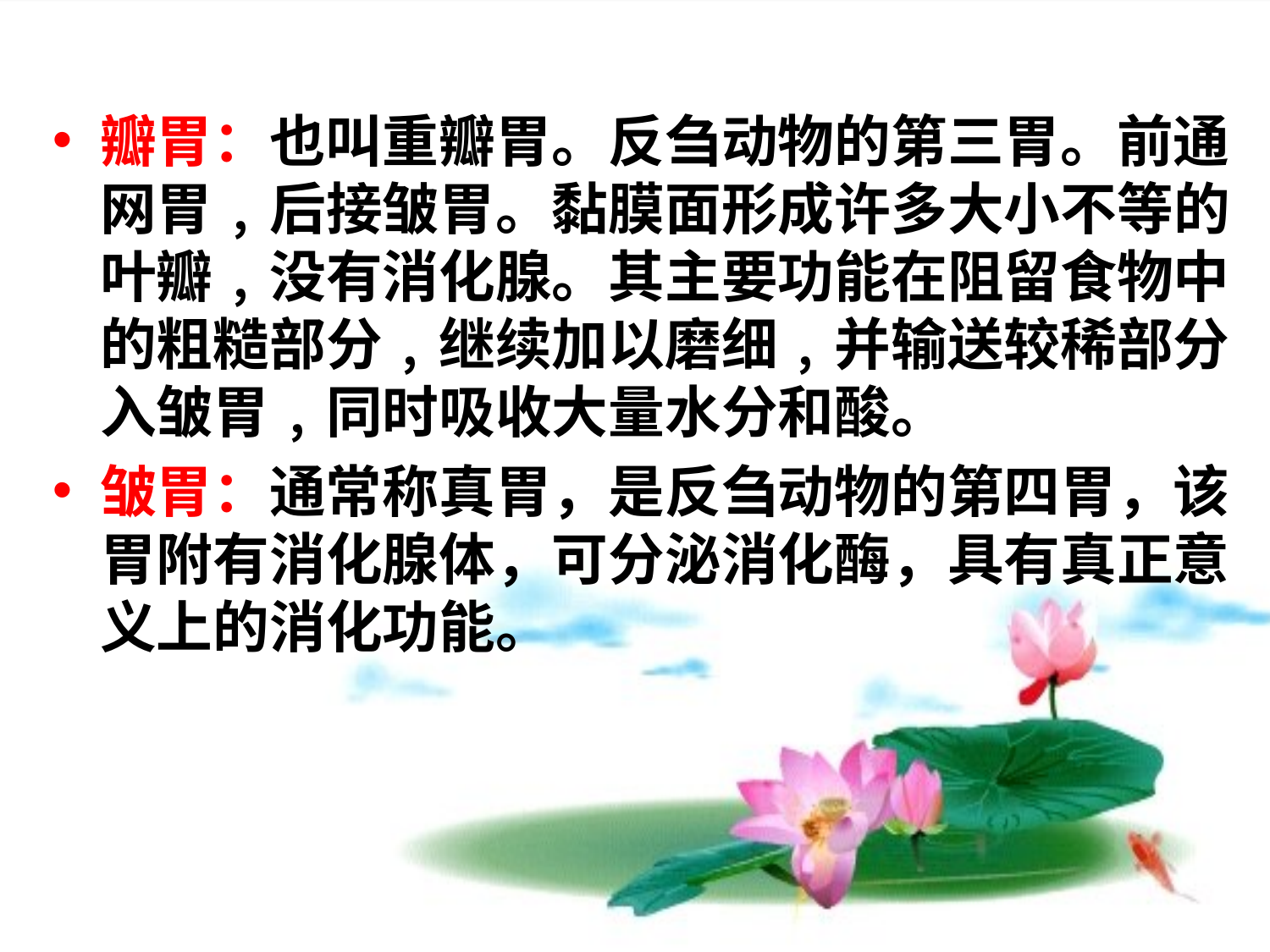

瓣胃：也叫重瓣胃。反刍动物的第三胃。前通网胃﹐后接皱胃。黏膜面形成许多大小不等的叶瓣﹐没有消化腺。其主要功能在阻留食物中的粗糙部分﹐继续加以磨细﹐并输送较稀部分入皱胃﹐同时吸收大量水分和酸。
皱胃：通常称真胃，是反刍动物的第四胃，该胃附有消化腺体，可分泌消化酶，具有真正意义上的消化功能。